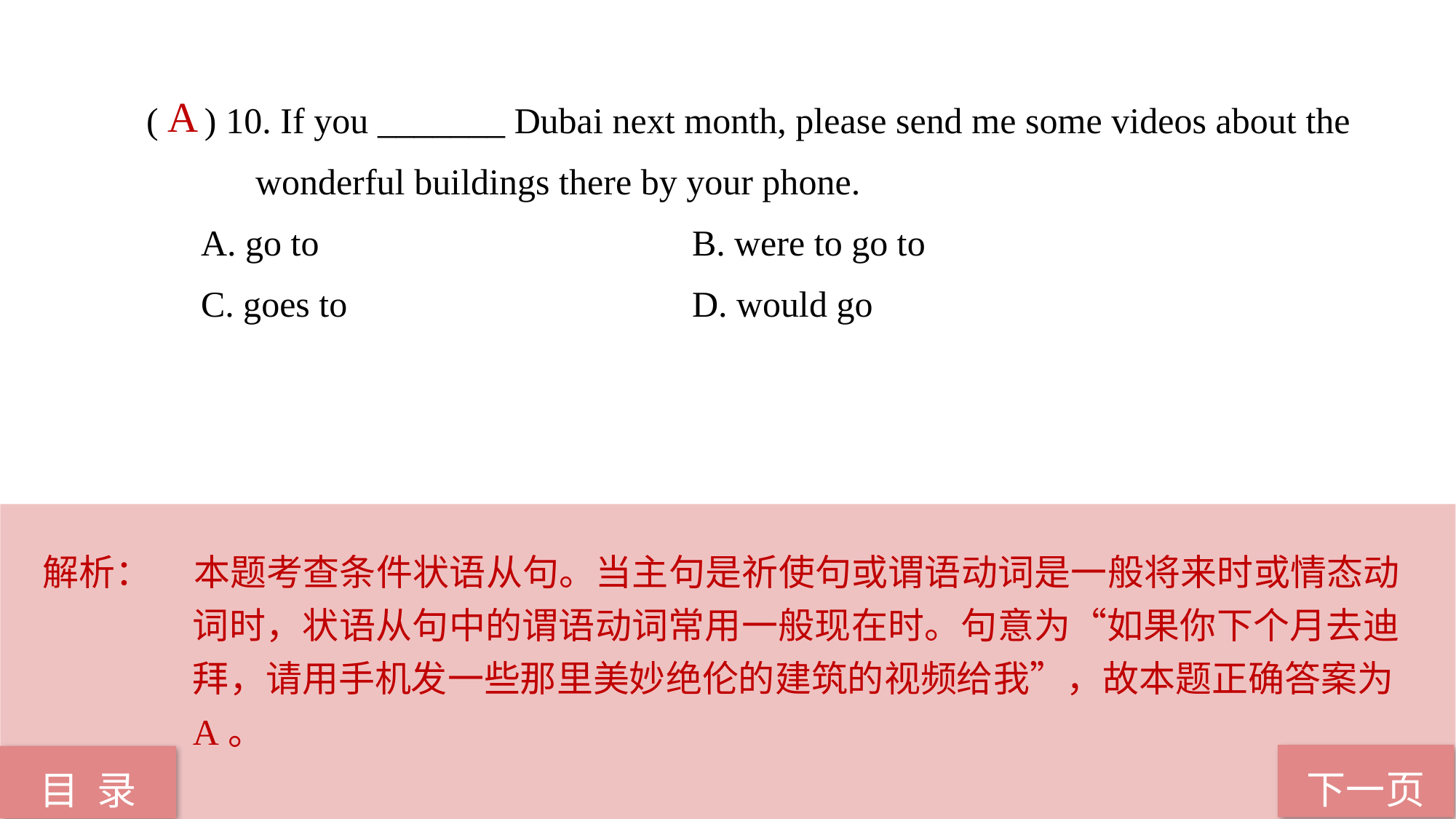

(     ) 10. If you _______ Dubai next month, please send me some videos about the 	wonderful buildings there by your phone.
A. go to 				B. were to go to
C. goes to 				D. would go
  A
解析：	本题考查条件状语从句。当主句是祈使句或谓语动词是一般将来时或情态动词时，状语从句中的谓语动词常用一般现在时。句意为“如果你下个月去迪拜，请用手机发一些那里美妙绝伦的建筑的视频给我”，故本题正确答案为A。